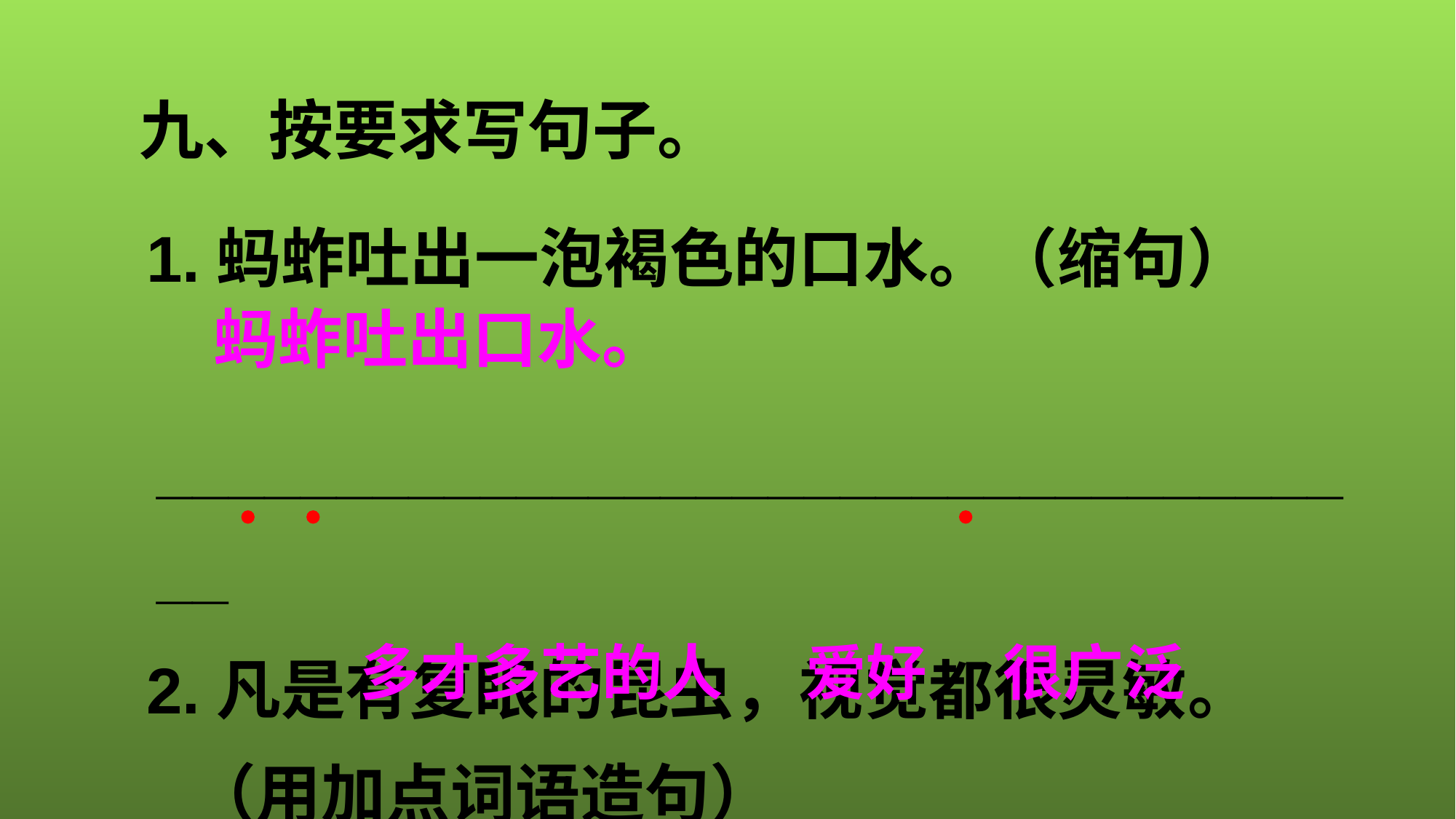

九、按要求写句子。
1.蚂蚱吐出一泡褐色的口水。（缩句）
  ___________________________________
2.凡是有复眼的昆虫，视觉都很灵敏。
  （用加点词语造句）
  凡是____________，____都______。
蚂蚱吐出口水。

多才多艺的人
爱好
很广泛